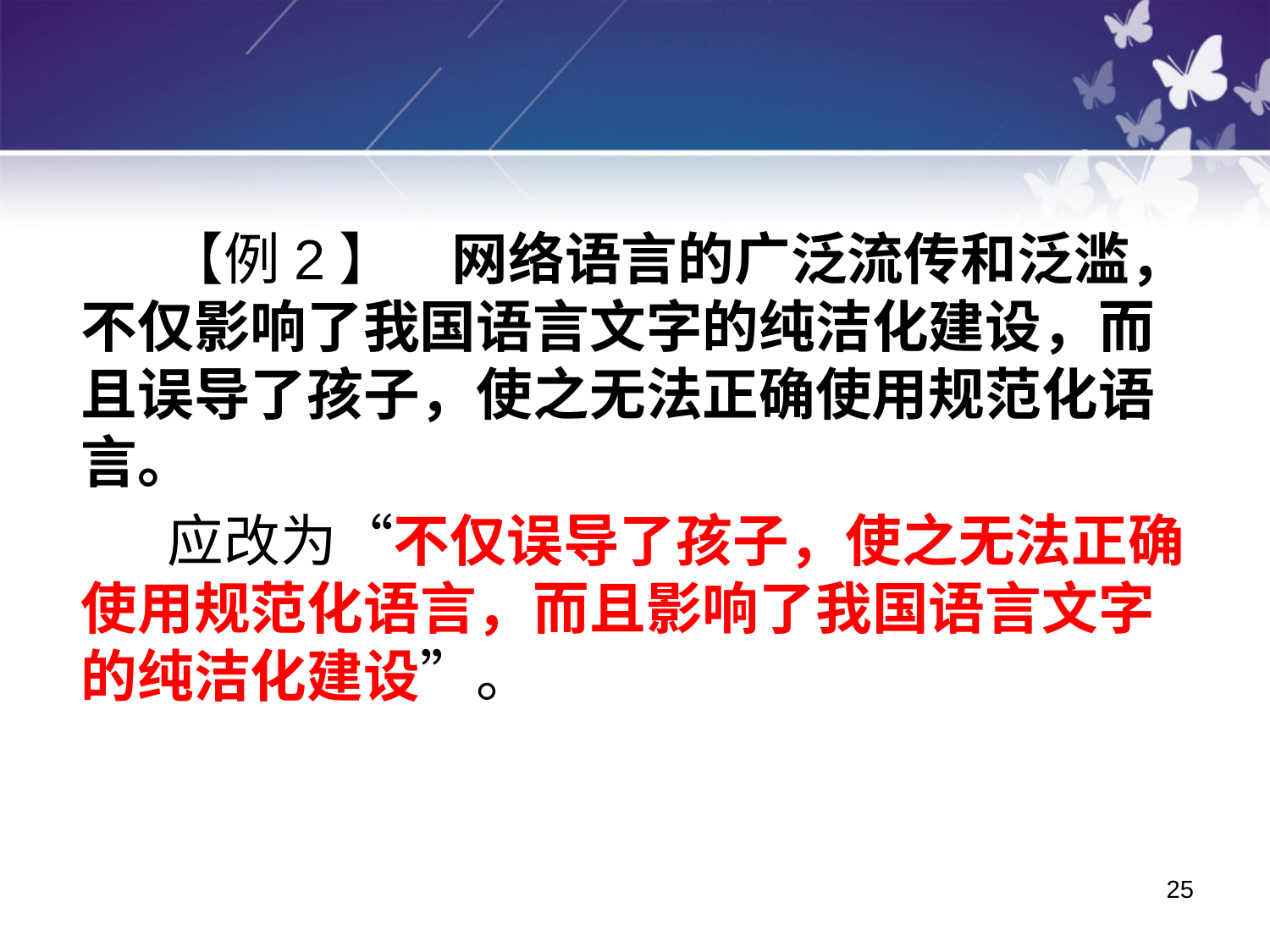

【例2】　网络语言的广泛流传和泛滥，不仅影响了我国语言文字的纯洁化建设，而且误导了孩子，使之无法正确使用规范化语言。
应改为“不仅误导了孩子，使之无法正确使用规范化语言，而且影响了我国语言文字的纯洁化建设”。
25